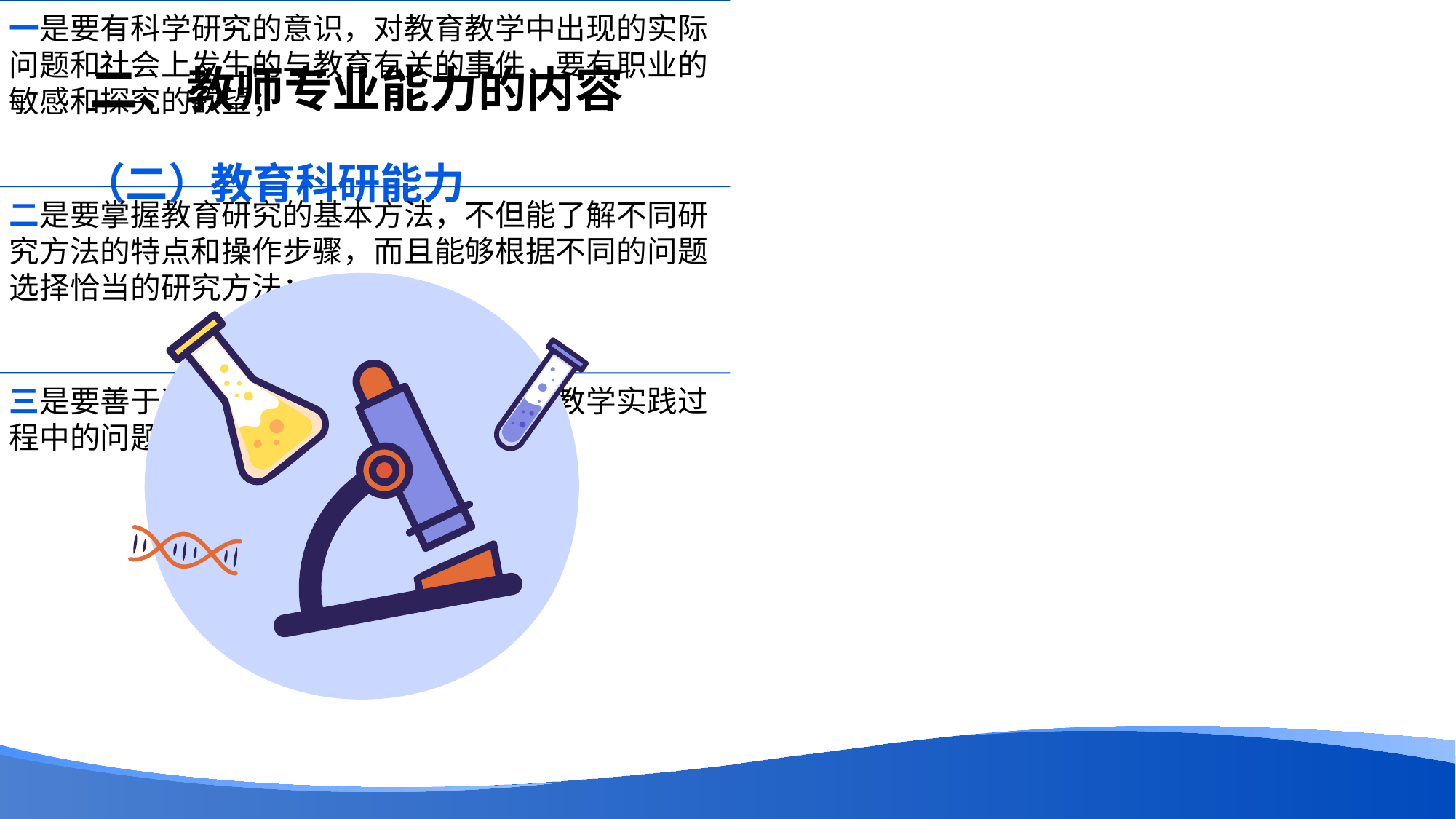

# 二、教师专业能力的内容
（二）教育科研能力

一是要有科学研究的意识，对教育教学中出现的实际问题和社会上发生的与教育有关的事件，要有职业的敏感和探究的欲望；
二是要掌握教育研究的基本方法，不但能了解不同研究方法的特点和操作步骤，而且能够根据不同的问题选择恰当的研究方法；
三是要善于运用科学研究的结果解决教育教学实践过程中的问题。